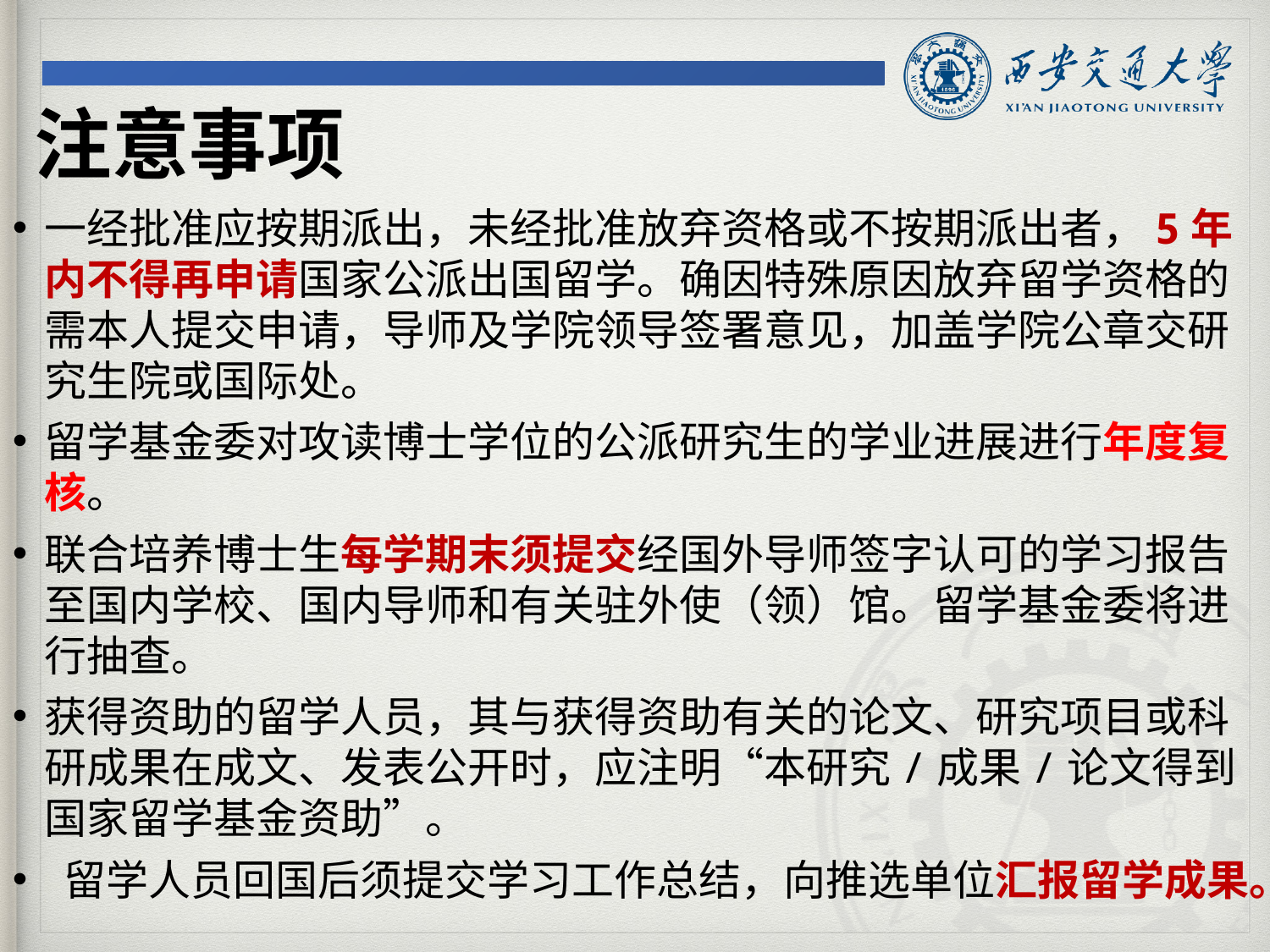

注意事项
一经批准应按期派出，未经批准放弃资格或不按期派出者，5年内不得再申请国家公派出国留学。确因特殊原因放弃留学资格的需本人提交申请，导师及学院领导签署意见，加盖学院公章交研究生院或国际处。
留学基金委对攻读博士学位的公派研究生的学业进展进行年度复核。
联合培养博士生每学期末须提交经国外导师签字认可的学习报告至国内学校、国内导师和有关驻外使（领）馆。留学基金委将进行抽查。
获得资助的留学人员，其与获得资助有关的论文、研究项目或科研成果在成文、发表公开时，应注明“本研究/成果/论文得到国家留学基金资助”。
 留学人员回国后须提交学习工作总结，向推选单位汇报留学成果。